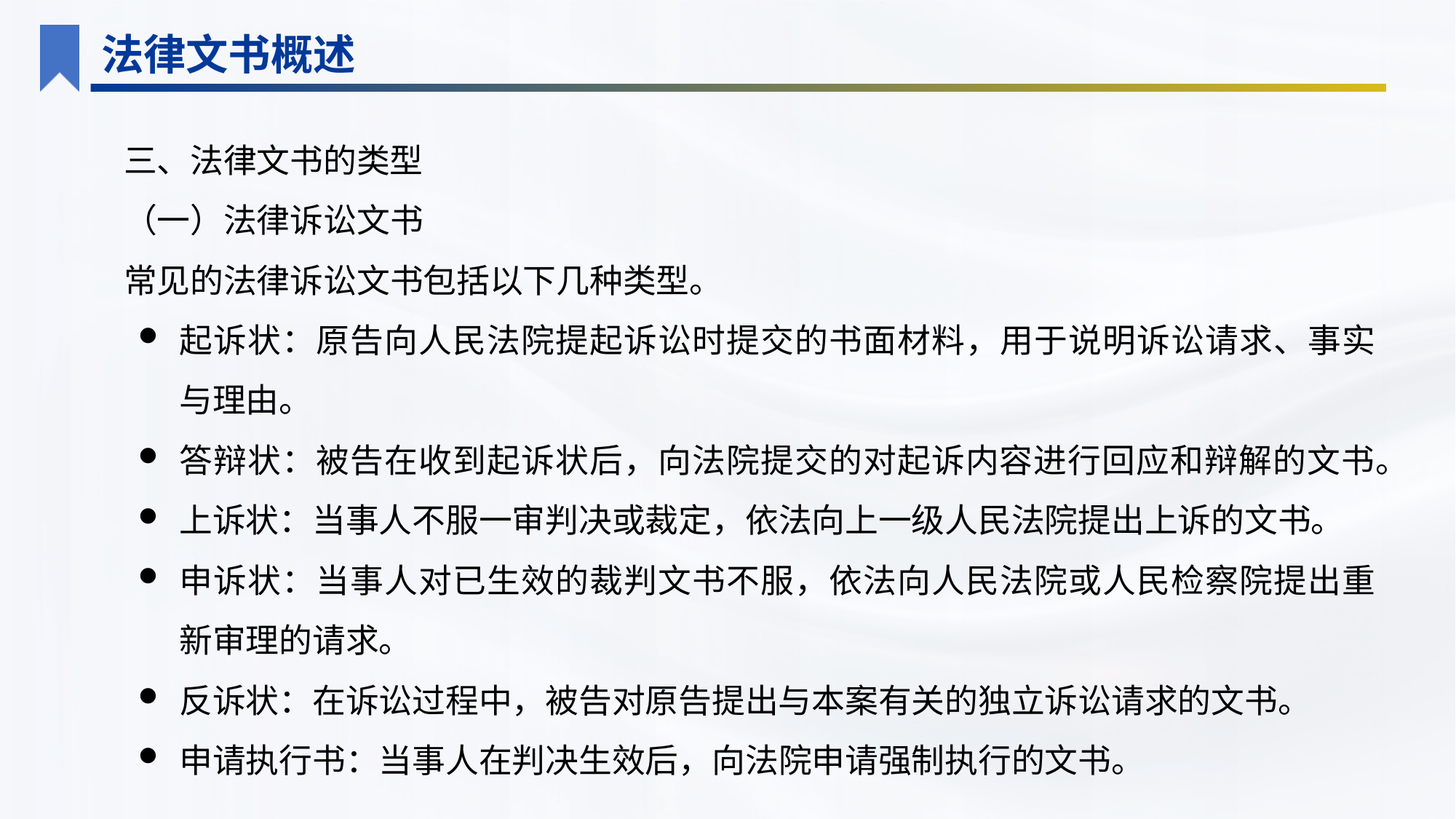

法律文书概述
三、法律文书的类型
（一）法律诉讼文书
常见的法律诉讼文书包括以下几种类型。
起诉状：原告向人民法院提起诉讼时提交的书面材料，用于说明诉讼请求、事实与理由。
答辩状：被告在收到起诉状后，向法院提交的对起诉内容进行回应和辩解的文书。
上诉状：当事人不服一审判决或裁定，依法向上一级人民法院提出上诉的文书。
申诉状：当事人对已生效的裁判文书不服，依法向人民法院或人民检察院提出重新审理的请求。
反诉状：在诉讼过程中，被告对原告提出与本案有关的独立诉讼请求的文书。
申请执行书：当事人在判决生效后，向法院申请强制执行的文书。